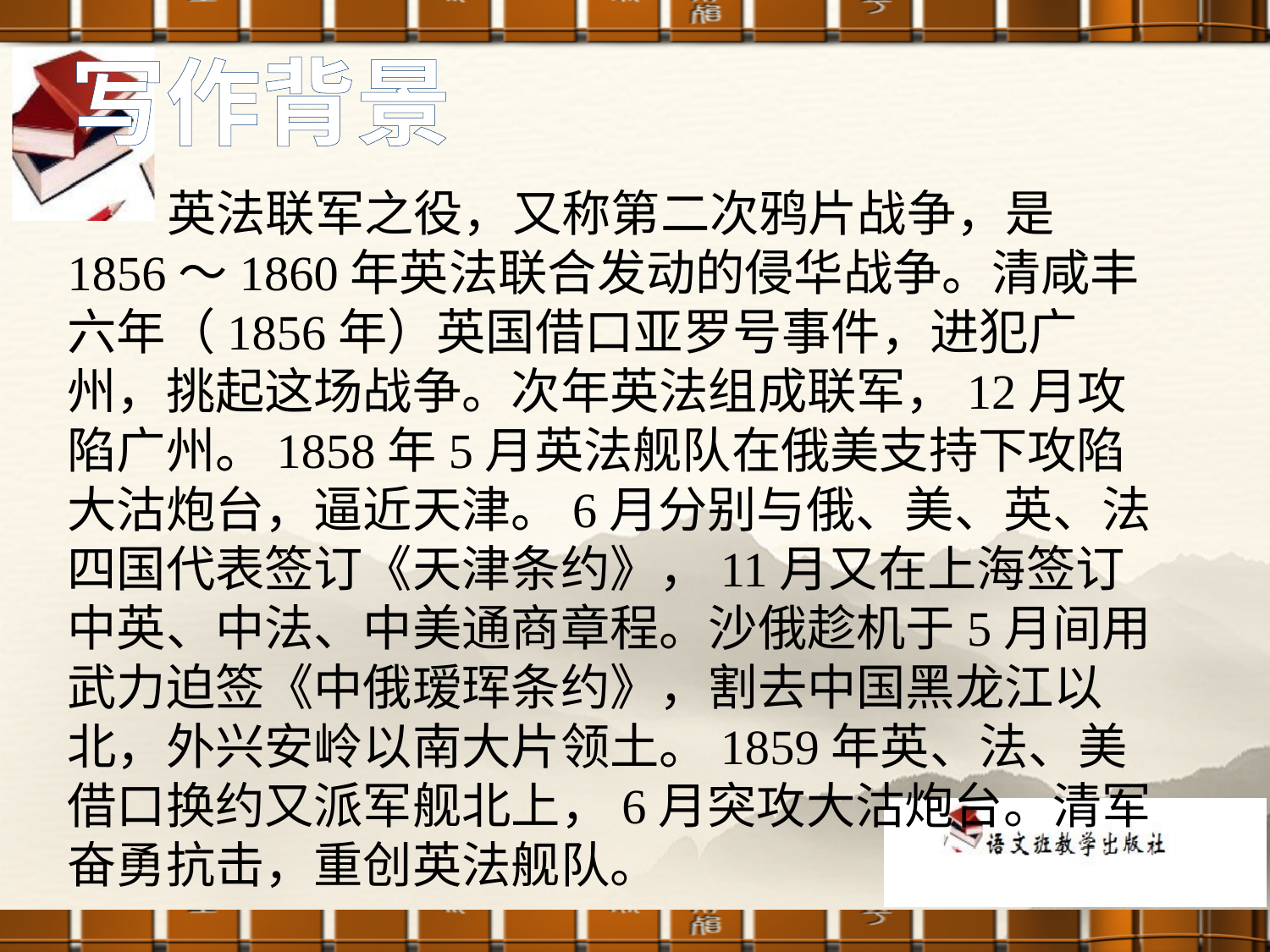

写作背景
        英法联军之役，又称第二次鸦片战争，是1856～1860年英法联合发动的侵华战争。清咸丰六年（1856年）英国借口亚罗号事件，进犯广州，挑起这场战争。次年英法组成联军，12月攻陷广州。1858年5月英法舰队在俄美支持下攻陷大沽炮台，逼近天津。6月分别与俄、美、英、法四国代表签订《天津条约》，11月又在上海签订中英、中法、中美通商章程。沙俄趁机于5月间用武力迫签《中俄瑷珲条约》，割去中国黑龙江以北，外兴安岭以南大片领土。1859年英、法、美借口换约又派军舰北上，6月突攻大沽炮台。清军奋勇抗击，重创英法舰队。